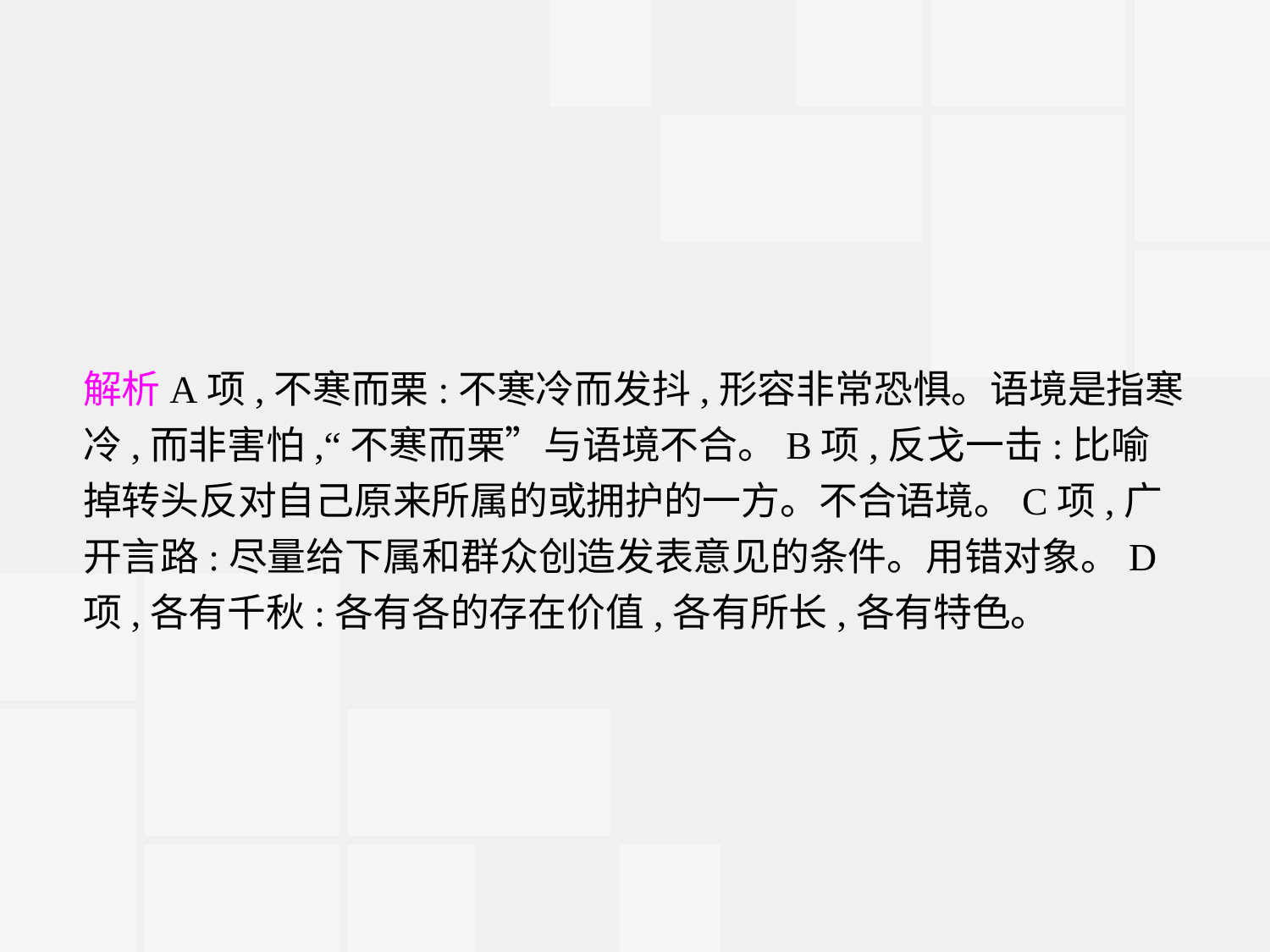

解析A项,不寒而栗:不寒冷而发抖,形容非常恐惧。语境是指寒冷,而非害怕,“不寒而栗”与语境不合。B项,反戈一击:比喻掉转头反对自己原来所属的或拥护的一方。不合语境。C项,广开言路:尽量给下属和群众创造发表意见的条件。用错对象。D项,各有千秋:各有各的存在价值,各有所长,各有特色。